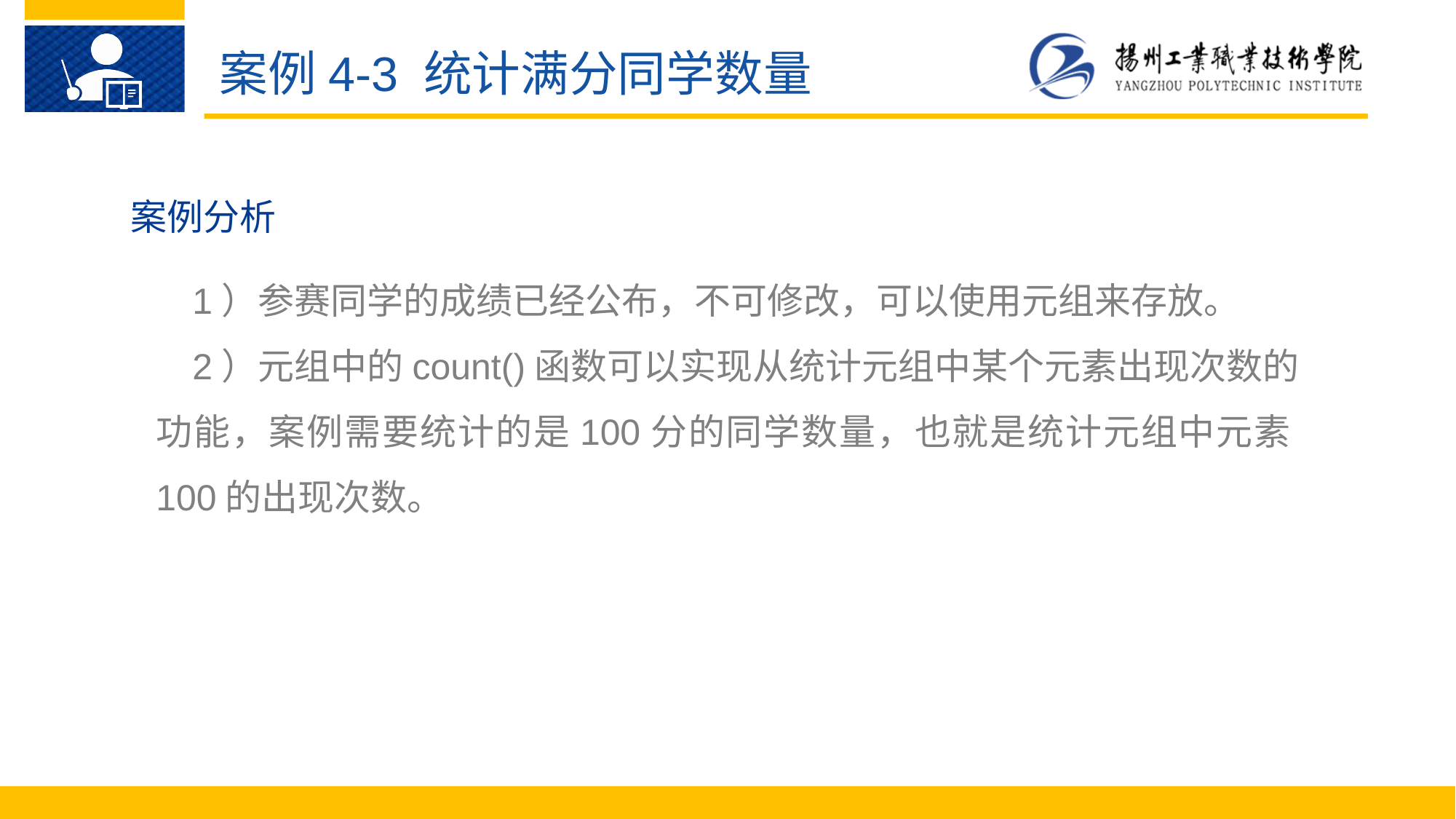

案例4-3 统计满分同学数量
案例分析
1）参赛同学的成绩已经公布，不可修改，可以使用元组来存放。
2）元组中的count()函数可以实现从统计元组中某个元素出现次数的功能，案例需要统计的是100分的同学数量，也就是统计元组中元素100的出现次数。